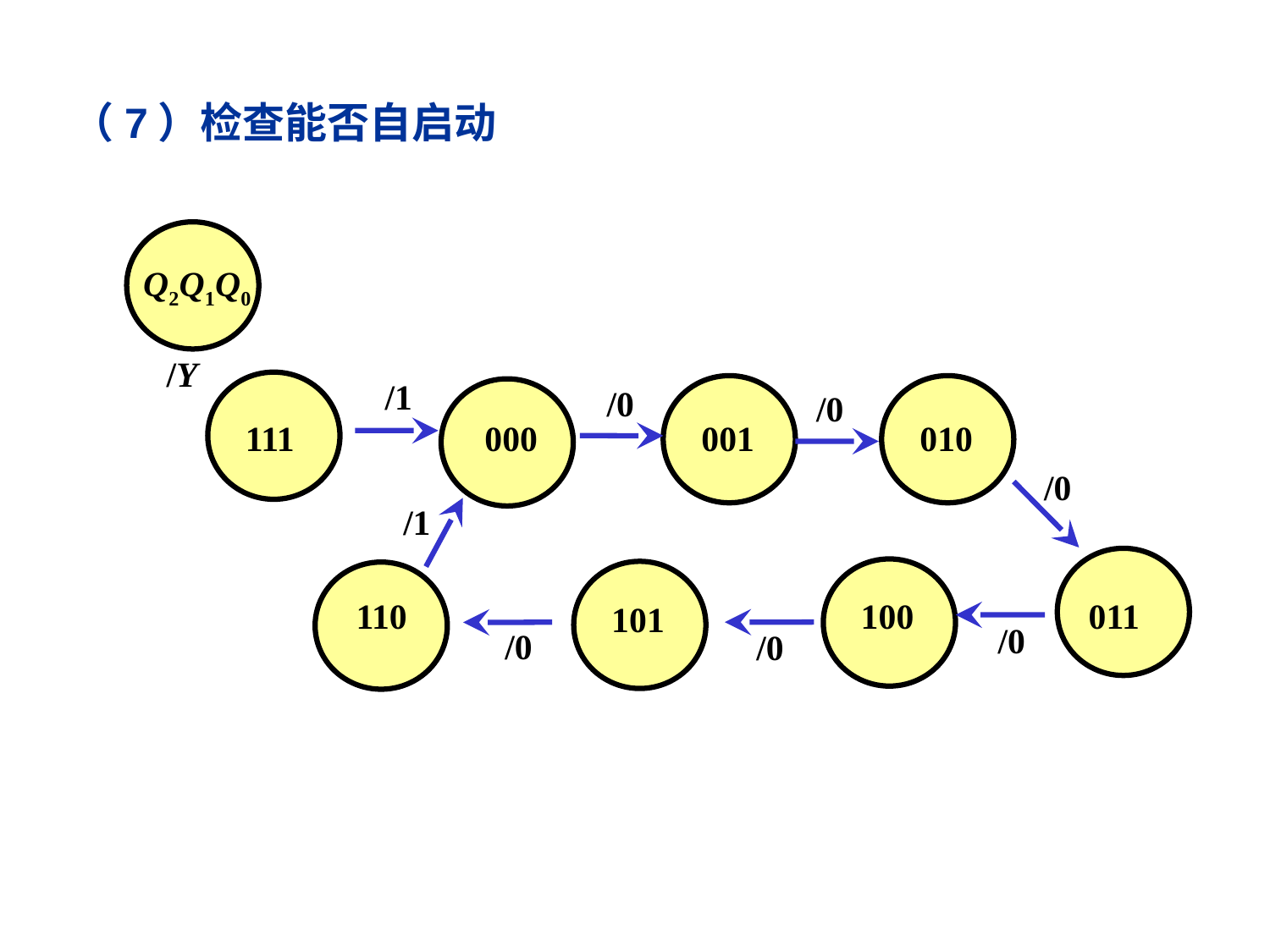

（7）检查能否自启动

 Q2Q1Q0

   111
    001

    010

    000

     011

     100

    101

    110

/Y
/1
/0
/0
/0
/1
/0
/0
/0